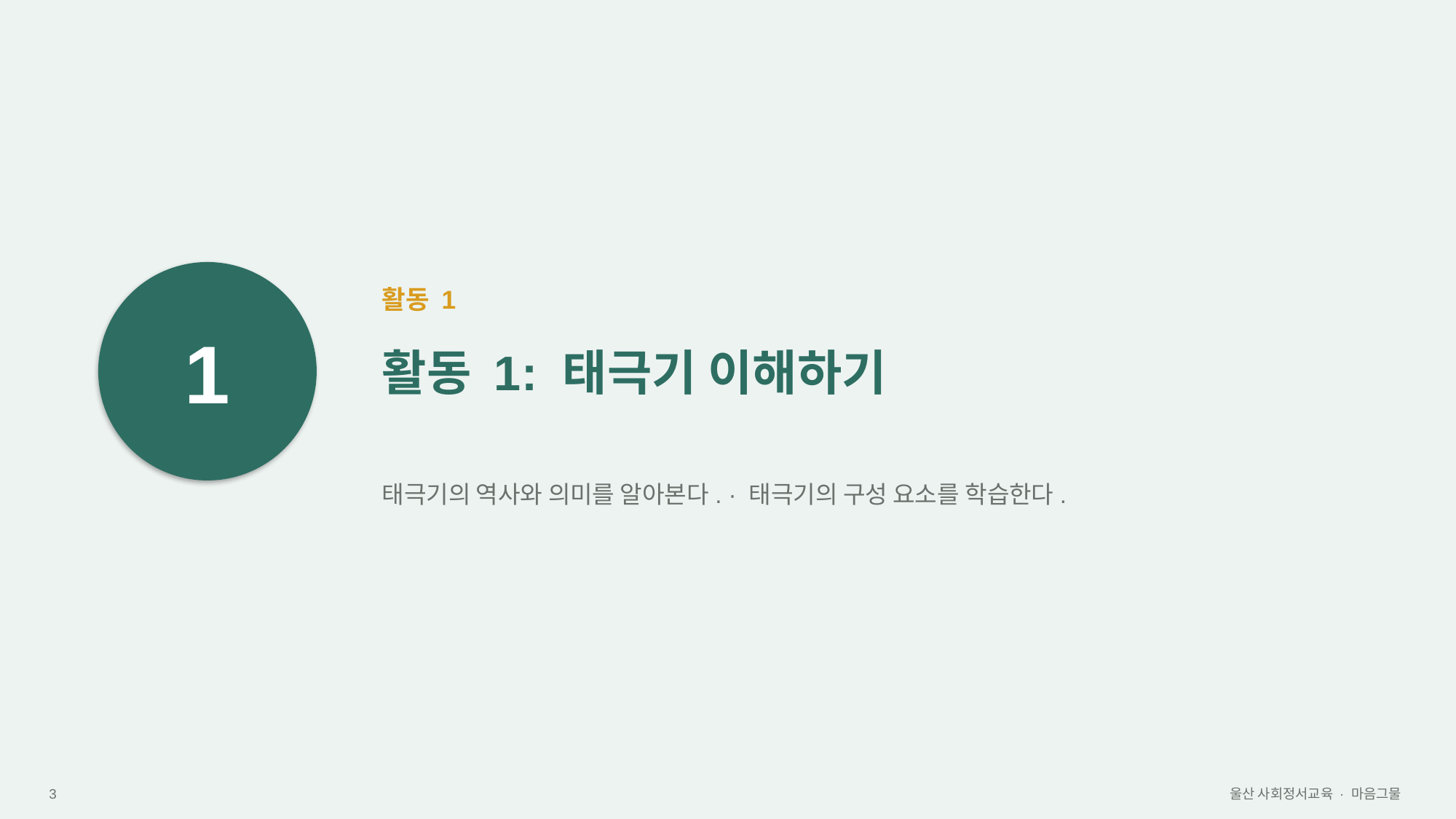

1
활동 1
활동 1: 태극기 이해하기
태극기의 역사와 의미를 알아본다. · 태극기의 구성 요소를 학습한다.
3
울산 사회정서교육 · 마음그물